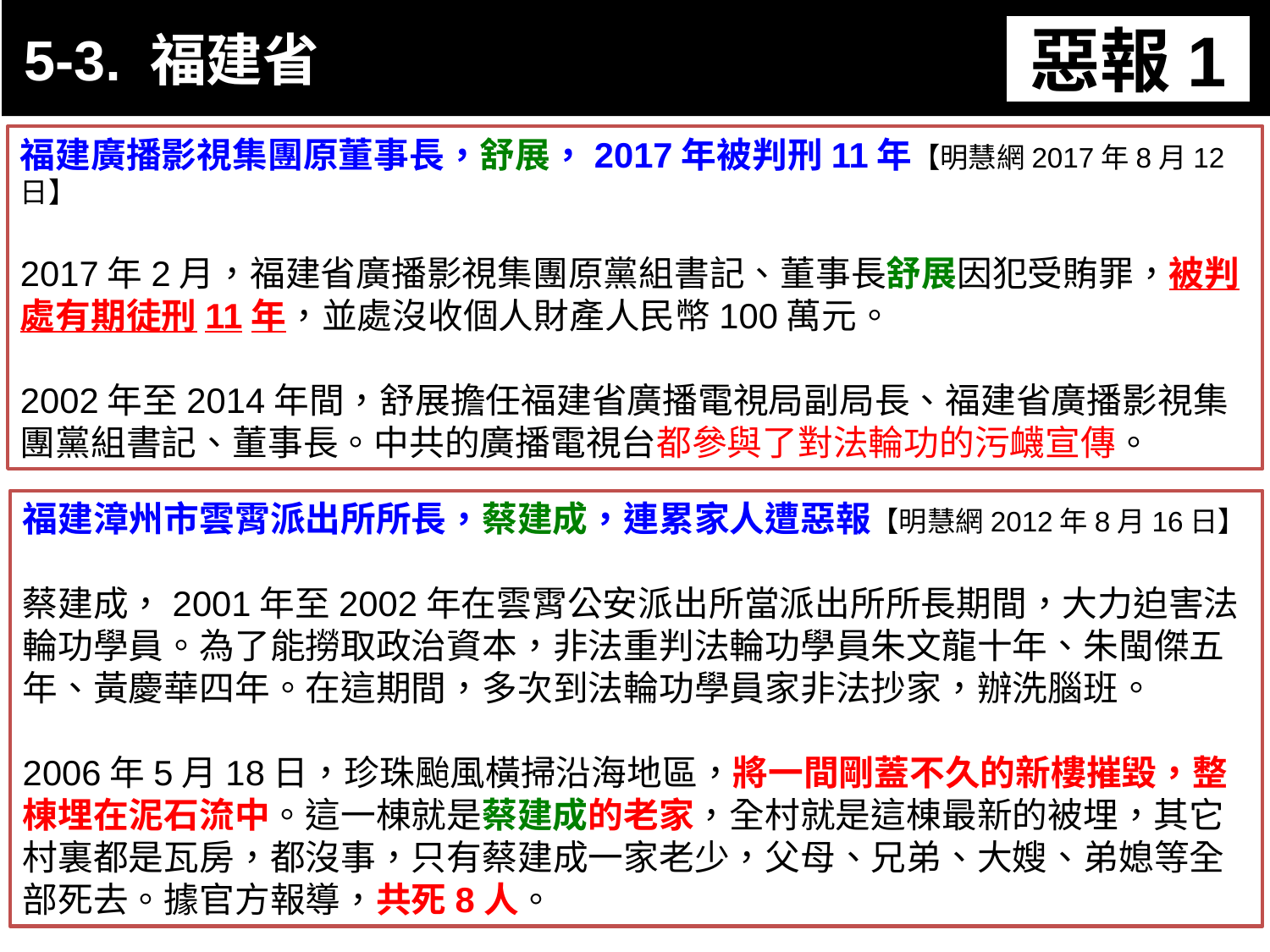

5-3. 福建省
惡報1

11-3. XX市官員惡報實例
福建廣播影視集團原董事長，舒展，2017年被判刑11年【明慧網2017年8月12日】

2017年2月，福建省廣播影視集團原黨組書記、董事長舒展因犯受賄罪，被判處有期徒刑11年，並處沒收個人財產人民幣100萬元。

2002年至2014年間，舒展擔任福建省廣播電視局副局長、福建省廣播影視集團黨組書記、董事長。中共的廣播電視台都參與了對法輪功的污衊宣傳。
福建漳州市雲霄派出所所長，蔡建成，連累家人遭惡報【明慧網2012年8月16日】

蔡建成，2001年至2002年在雲霄公安派出所當派出所所長期間，大力迫害法輪功學員。為了能撈取政治資本，非法重判法輪功學員朱文龍十年、朱閩傑五年、黃慶華四年。在這期間，多次到法輪功學員家非法抄家，辦洗腦班。

2006年5月18日，珍珠颱風橫掃沿海地區，將一間剛蓋不久的新樓摧毀，整棟埋在泥石流中。這一棟就是蔡建成的老家，全村就是這棟最新的被埋，其它村裏都是瓦房，都沒事，只有蔡建成一家老少，父母、兄弟、大嫂、弟媳等全部死去。據官方報導，共死8人。